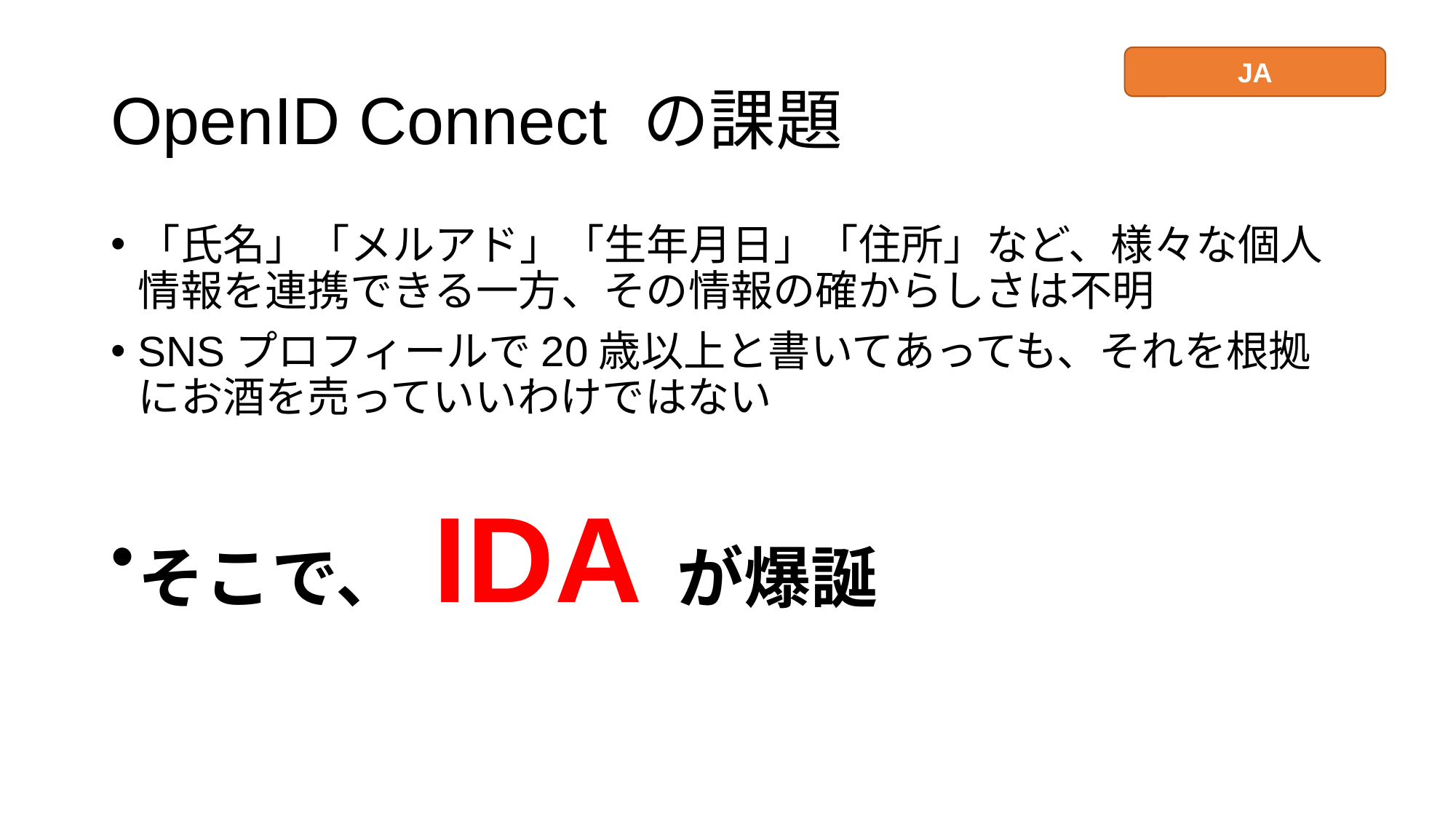

# OpenID Connect の課題
JA
「氏名」「メルアド」「生年月日」「住所」など、様々な個人情報を連携できる一方、その情報の確からしさは不明
SNSプロフィールで20歳以上と書いてあっても、それを根拠にお酒を売っていいわけではない

そこで、 IDA が爆誕